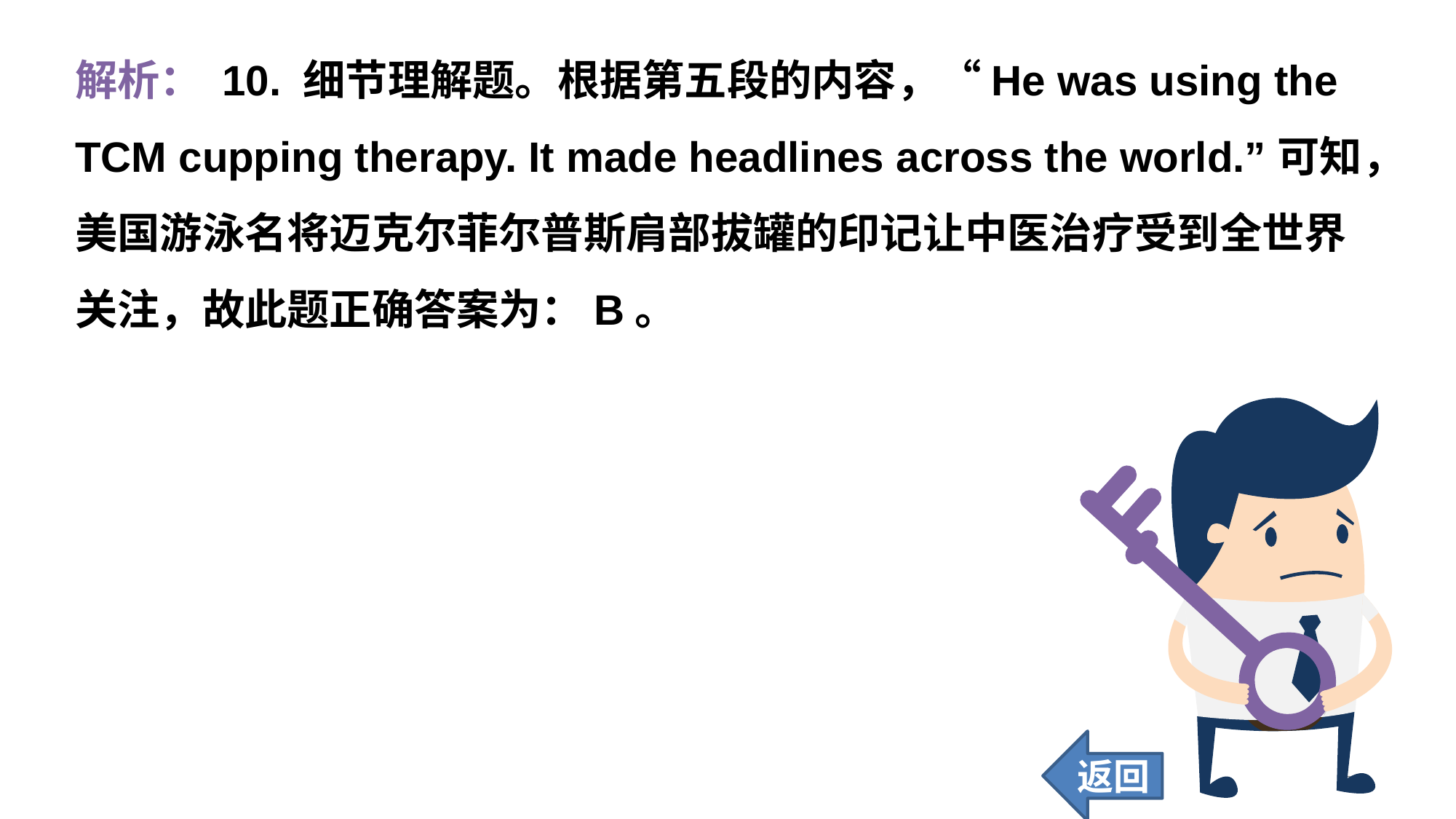

解析： 10. 细节理解题。根据第五段的内容，“He was using the TCM cupping therapy. It made headlines across the world.”可知，美国游泳名将迈克尔菲尔普斯肩部拔罐的印记让中医治疗受到全世界关注，故此题正确答案为：B。

返回
305